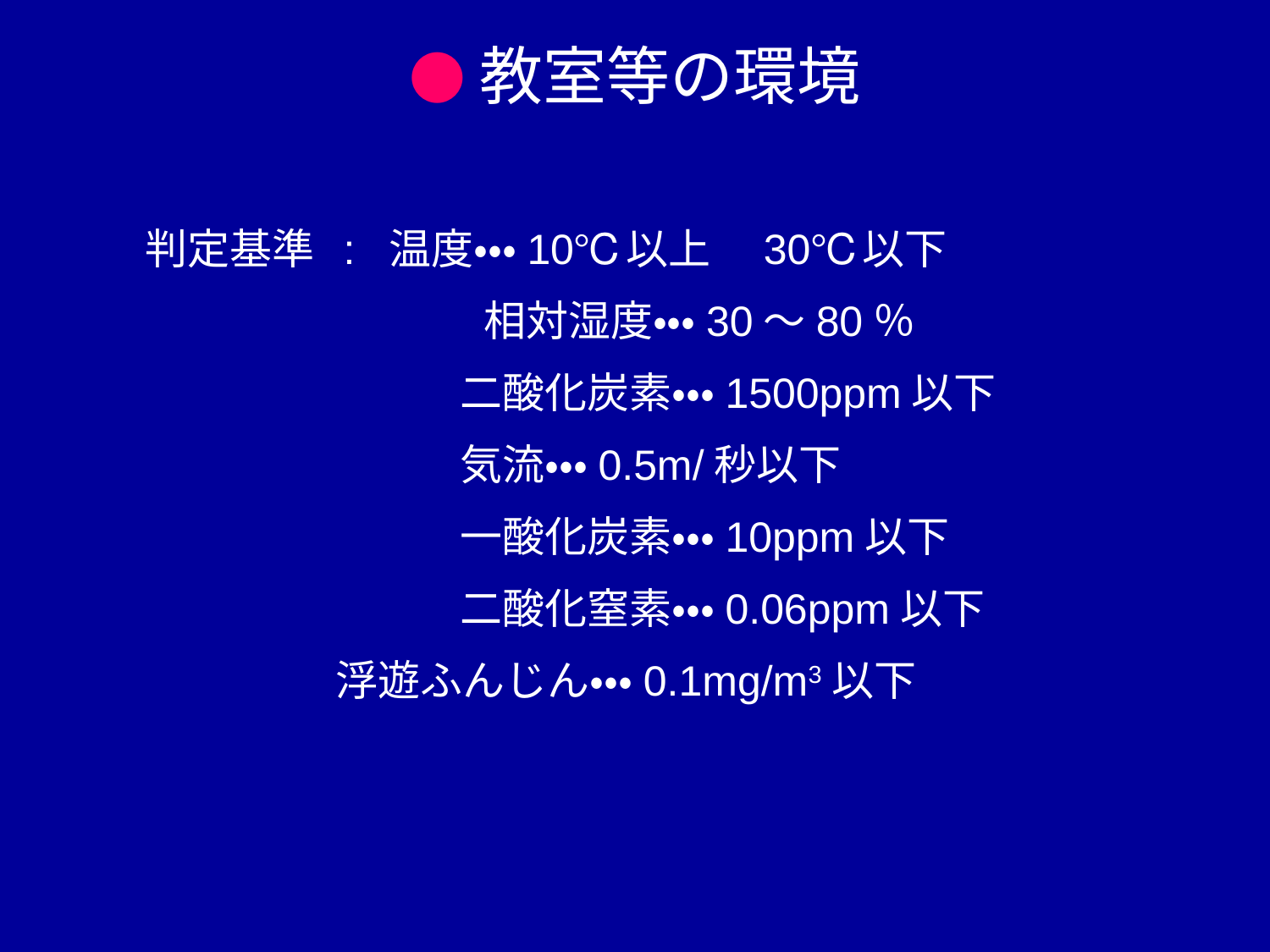

●教室等の環境
判定基準  :  温度・・・10℃以上　30℃以下
　　　　　　　　相対湿度・・・30～80％
　　　　　　　  二酸化炭素・・・1500ppm以下
　　　　　　　  気流・・・0.5m/秒以下
　　　　　　　  一酸化炭素・・・10ppm以下
　　　　　　　  二酸化窒素・・・0.06ppm以下
                   浮遊ふんじん・・・0.1mg/m3以下